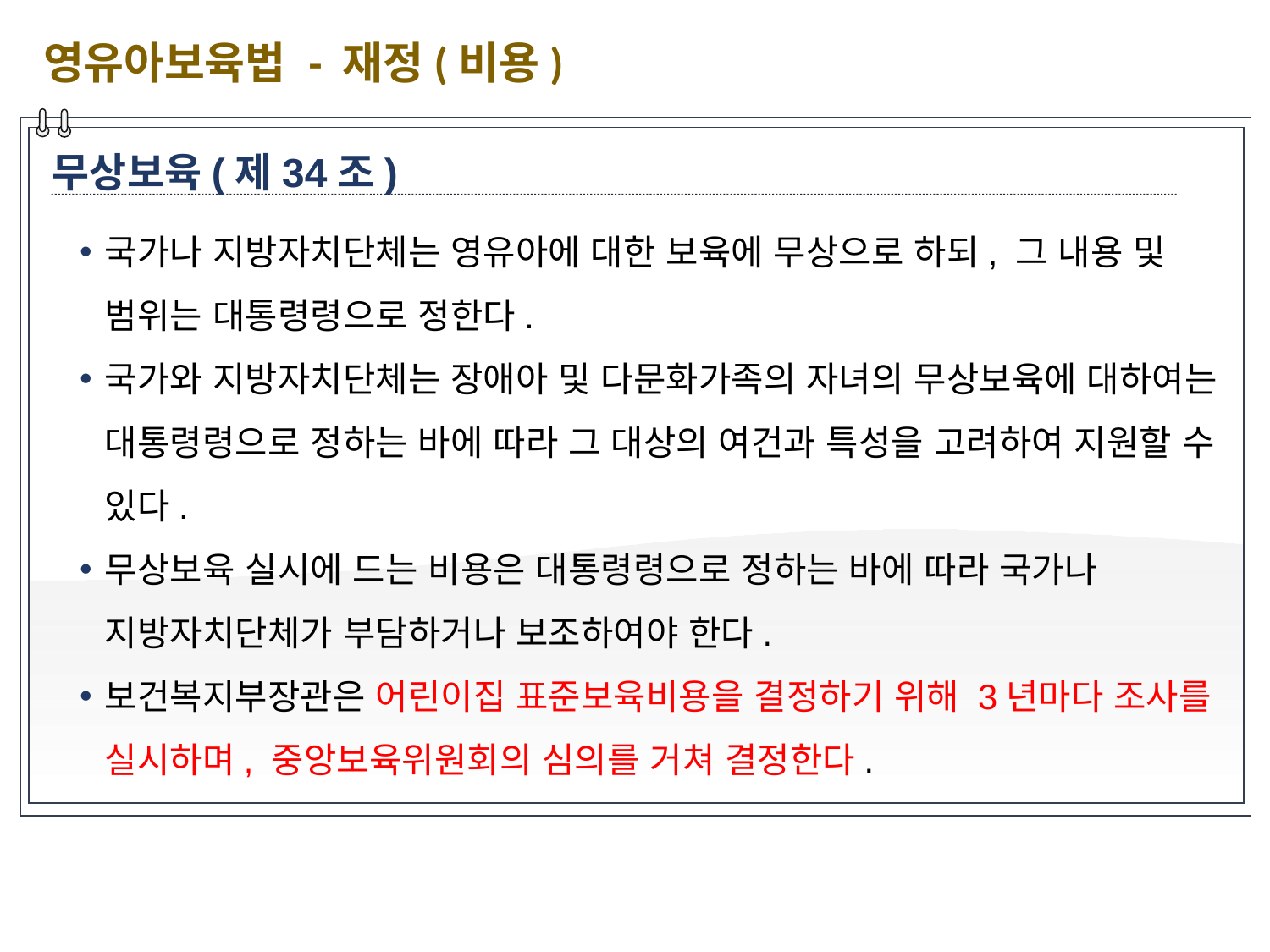

영유아보육법 - 재정(비용)

무상보육(제34조)

국가나 지방자치단체는 영유아에 대한 보육에 무상으로 하되, 그 내용 및 범위는 대통령령으로 정한다.
국가와 지방자치단체는 장애아 및 다문화가족의 자녀의 무상보육에 대하여는 대통령령으로 정하는 바에 따라 그 대상의 여건과 특성을 고려하여 지원할 수 있다.
무상보육 실시에 드는 비용은 대통령령으로 정하는 바에 따라 국가나 지방자치단체가 부담하거나 보조하여야 한다.
보건복지부장관은 어린이집 표준보육비용을 결정하기 위해 3년마다 조사를 실시하며, 중앙보육위원회의 심의를 거쳐 결정한다.